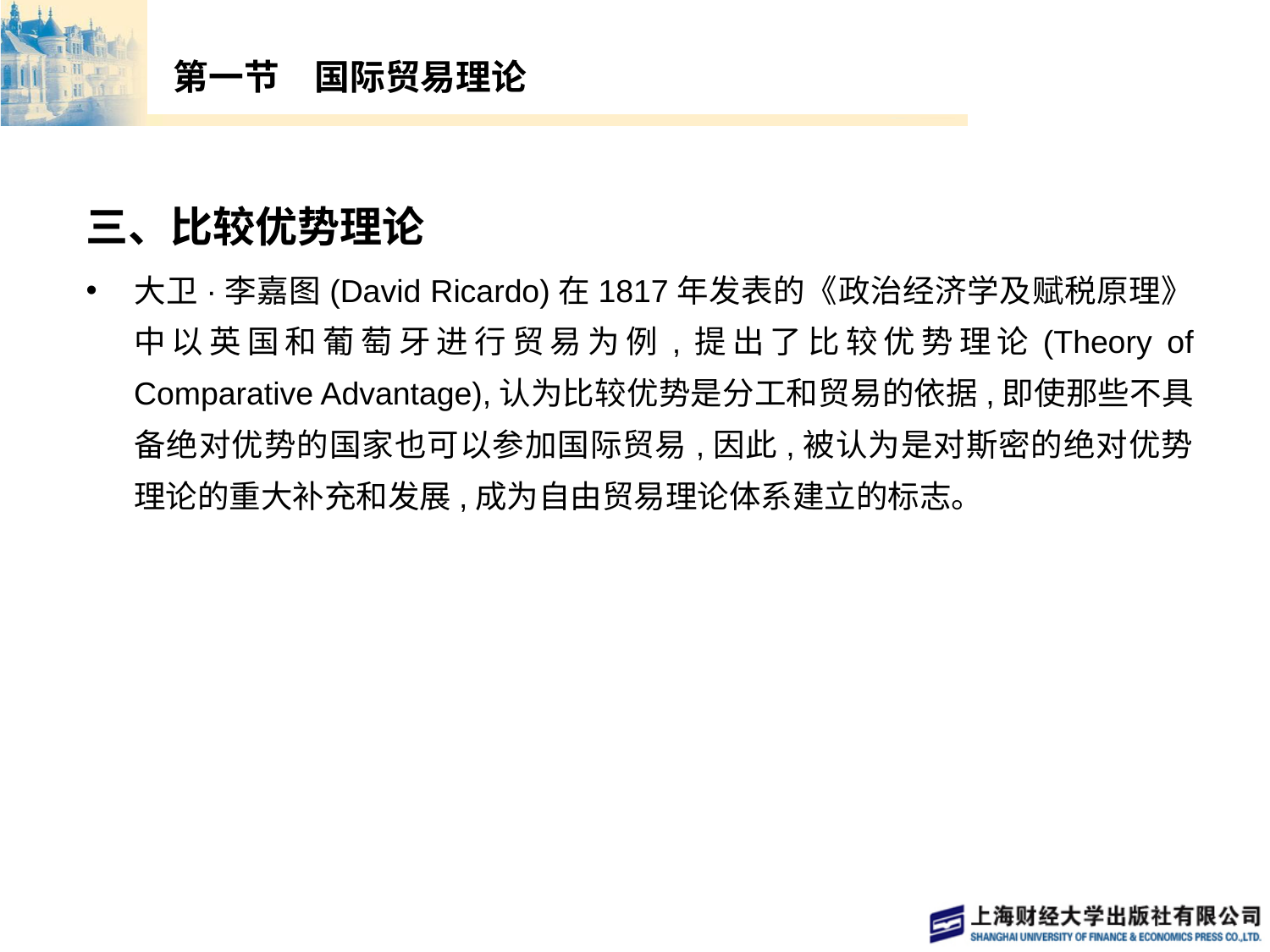

# 第一节　国际贸易理论
三、比较优势理论
大卫·李嘉图(David Ricardo)在1817年发表的《政治经济学及赋税原理》中以英国和葡萄牙进行贸易为例,提出了比较优势理论(Theory of Comparative Advantage),认为比较优势是分工和贸易的依据,即使那些不具备绝对优势的国家也可以参加国际贸易,因此,被认为是对斯密的绝对优势理论的重大补充和发展,成为自由贸易理论体系建立的标志。